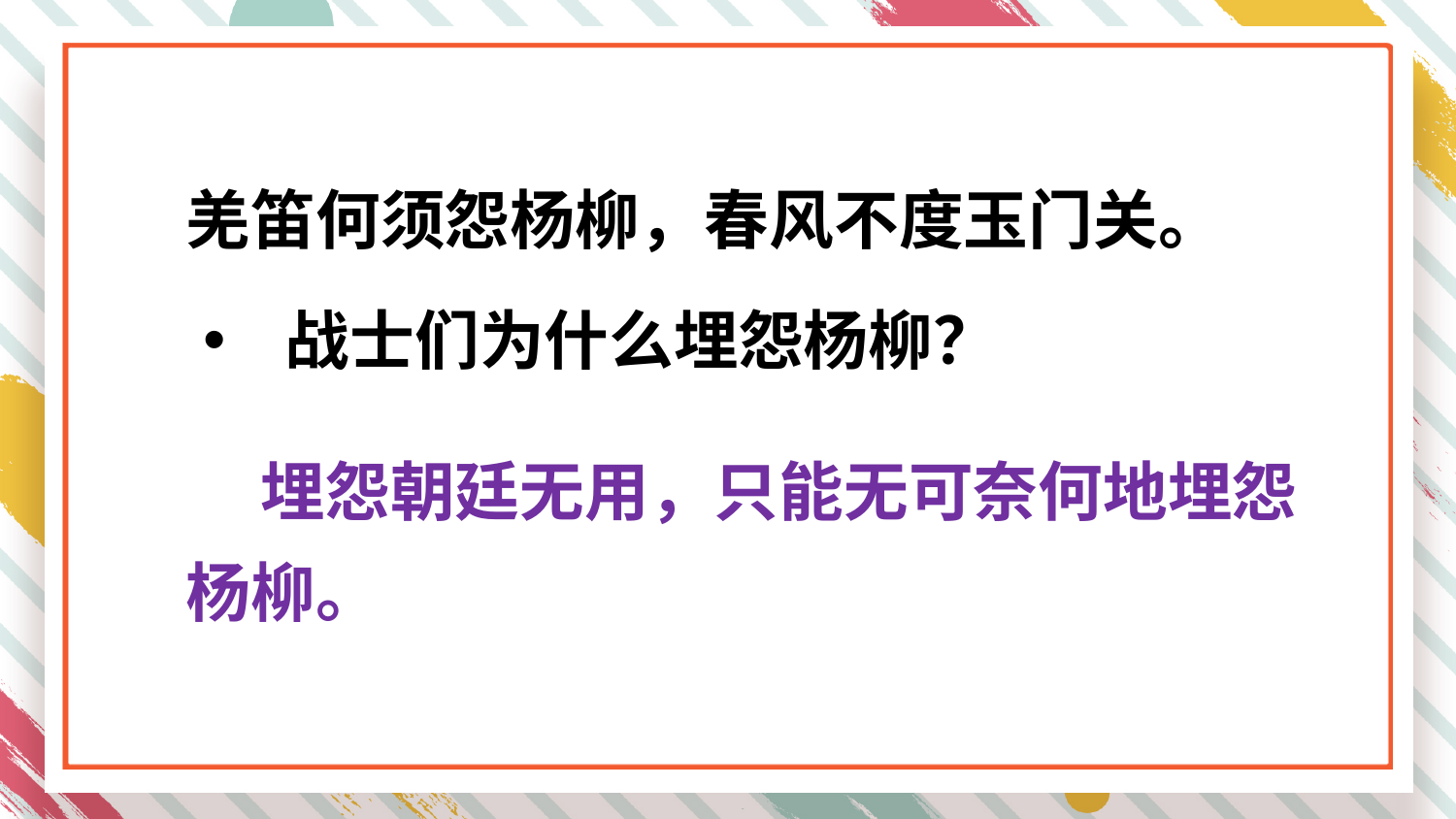

羌笛何须怨杨柳，春风不度玉门关。
战士们为什么埋怨杨柳？
    埋怨朝廷无用，只能无可奈何地埋怨杨柳。